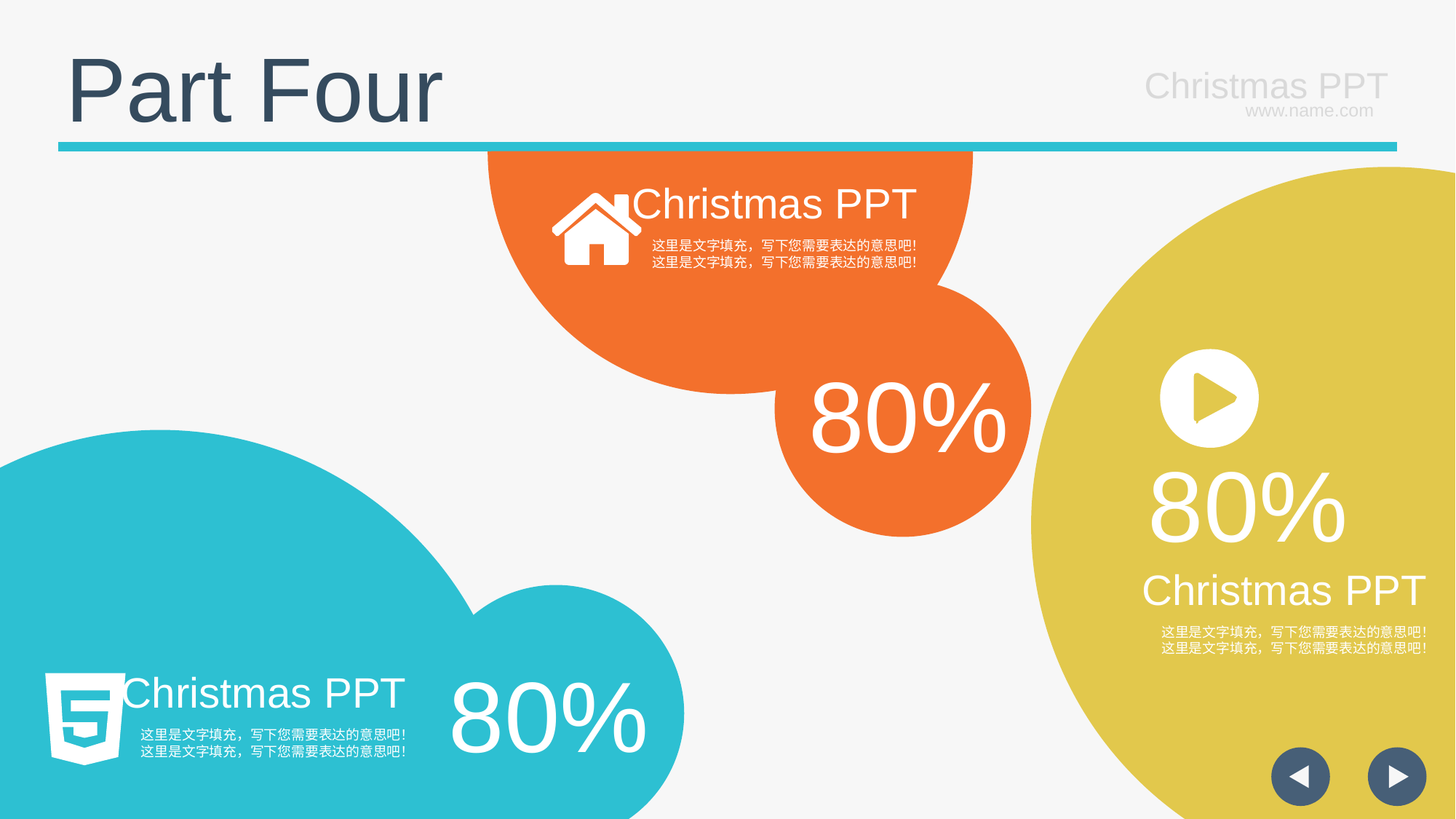

Part Four
Christmas PPT
www.name.com

Christmas PPT

这里是文字填充，写下您需要表达的意思吧！这里是文字填充，写下您需要表达的意思吧！

80%

80%
Christmas PPT

这里是文字填充，写下您需要表达的意思吧！这里是文字填充，写下您需要表达的意思吧！
80%
Christmas PPT

这里是文字填充，写下您需要表达的意思吧！这里是文字填充，写下您需要表达的意思吧！